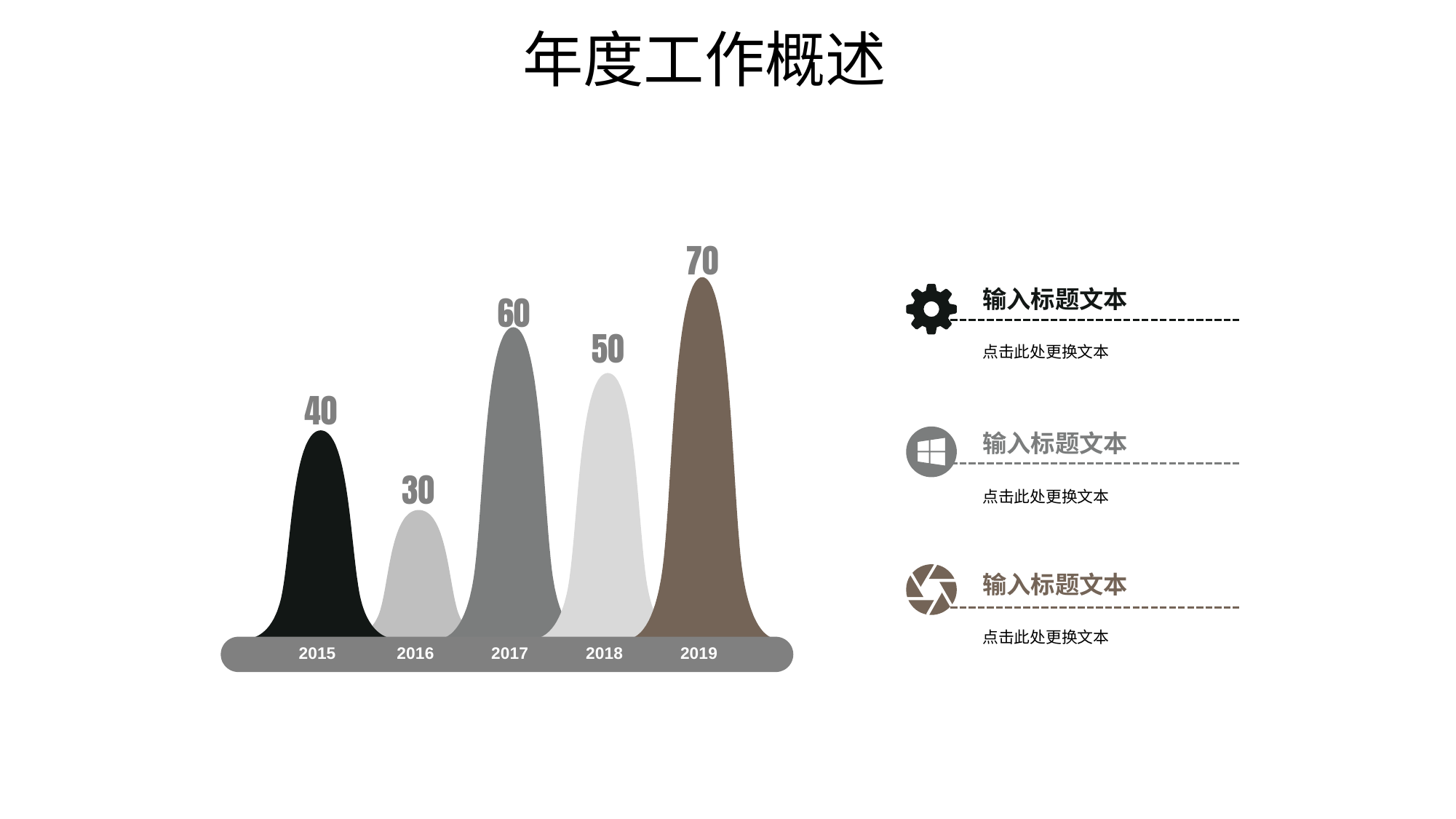

年度工作概述
70
输入标题文本

点击此处更换文本

60

50

40
输入标题文本

点击此处更换文本

30

输入标题文本

点击此处更换文本

2015
2016
2017
2018
2019